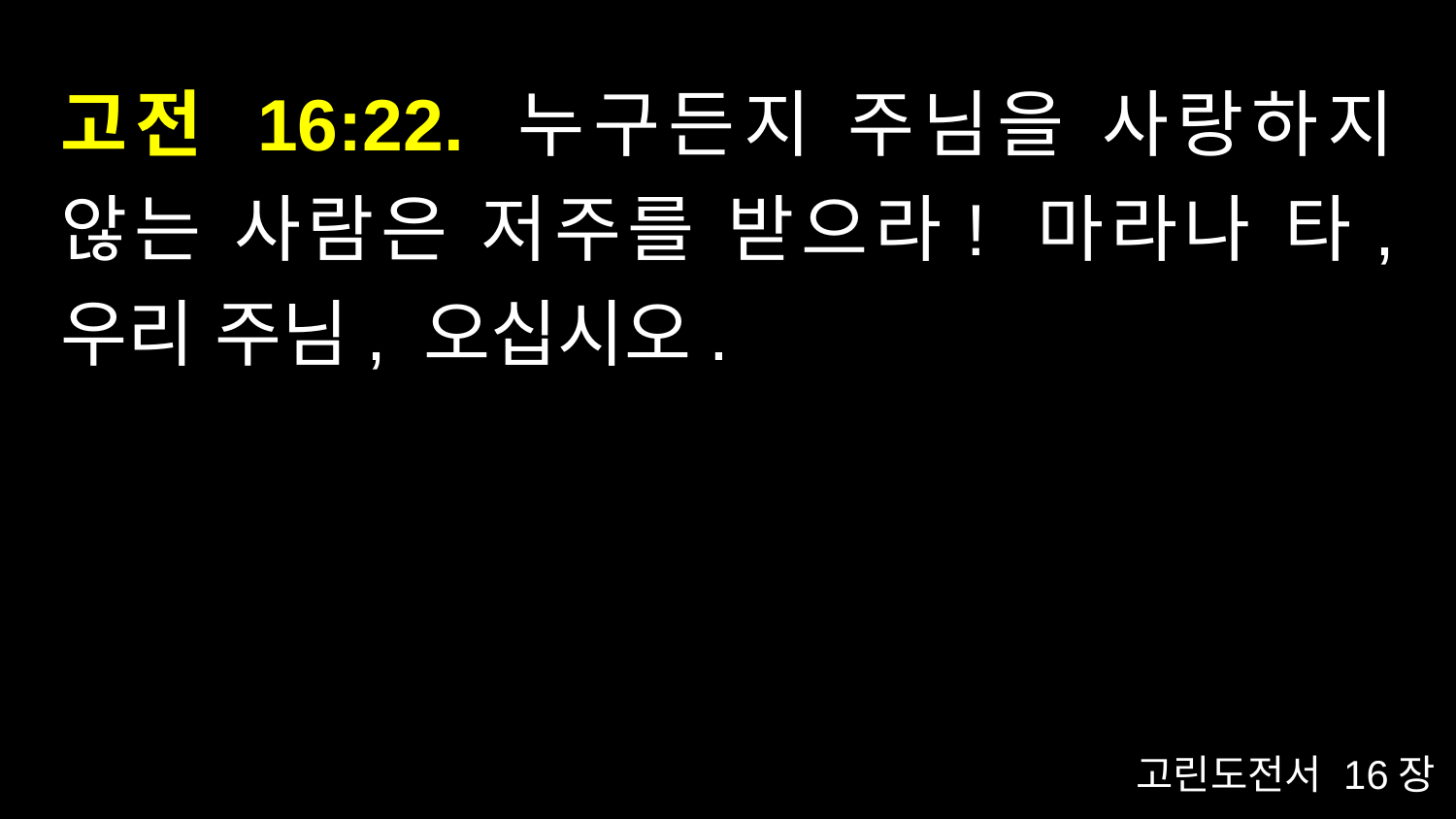

# 고전 16:22. 누구든지 주님을 사랑하지 않는 사람은 저주를 받으라! 마라나 타, 우리 주님, 오십시오.
고린도전서 16장